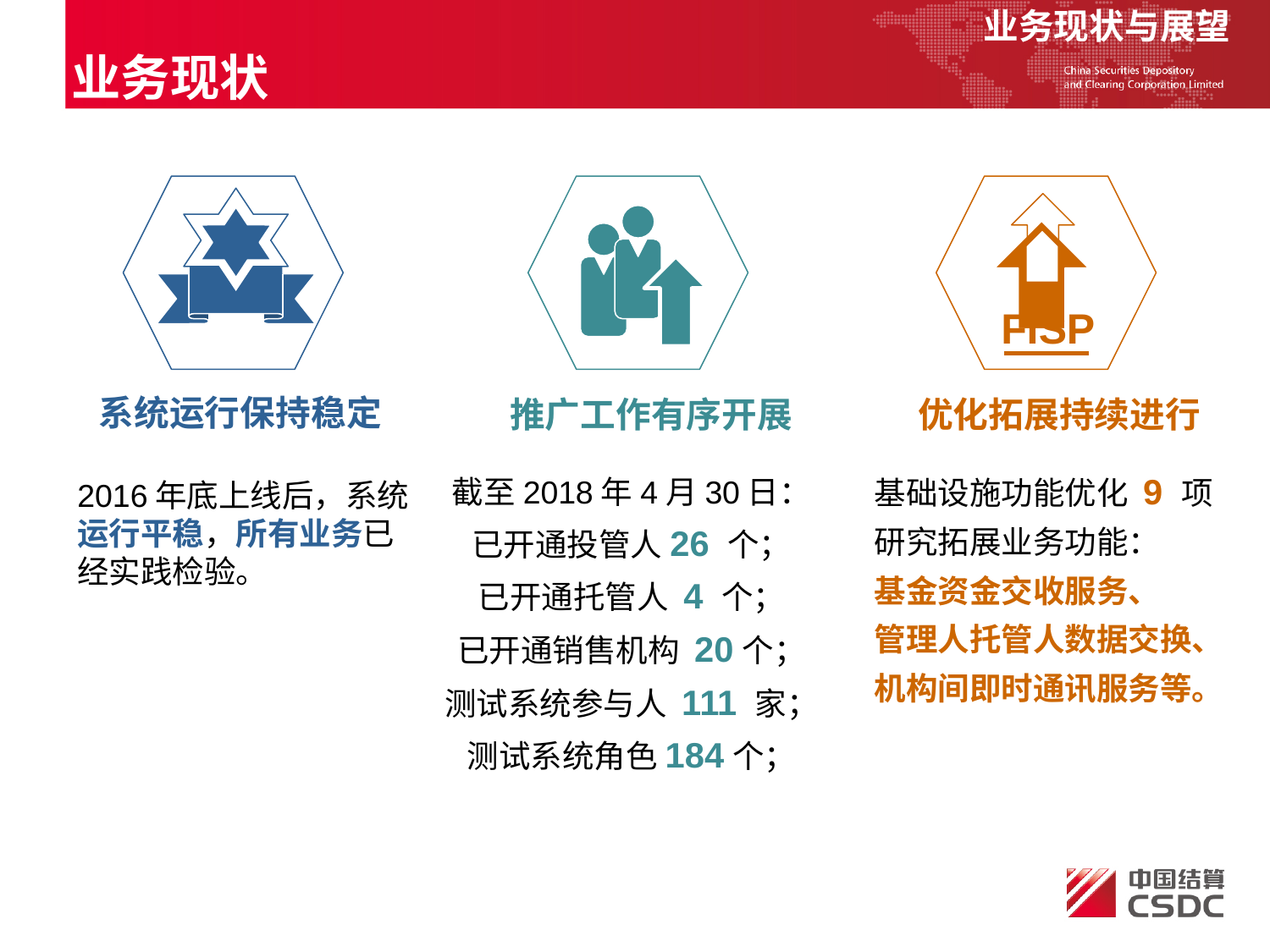

业务现状与展望
业务现状

系统运行保持稳定
2016年底上线后，系统运行平稳，所有业务已经实践检验。

推广工作有序开展
截至2018年4月30日：
已开通投管人26 个；
已开通托管人 4 个；
已开通销售机构 20个；
测试系统参与人 111 家；
测试系统角色184个；

FISP

优化拓展持续进行
基础设施功能优化 9 项
研究拓展业务功能：
基金资金交收服务、
管理人托管人数据交换、
机构间即时通讯服务等。